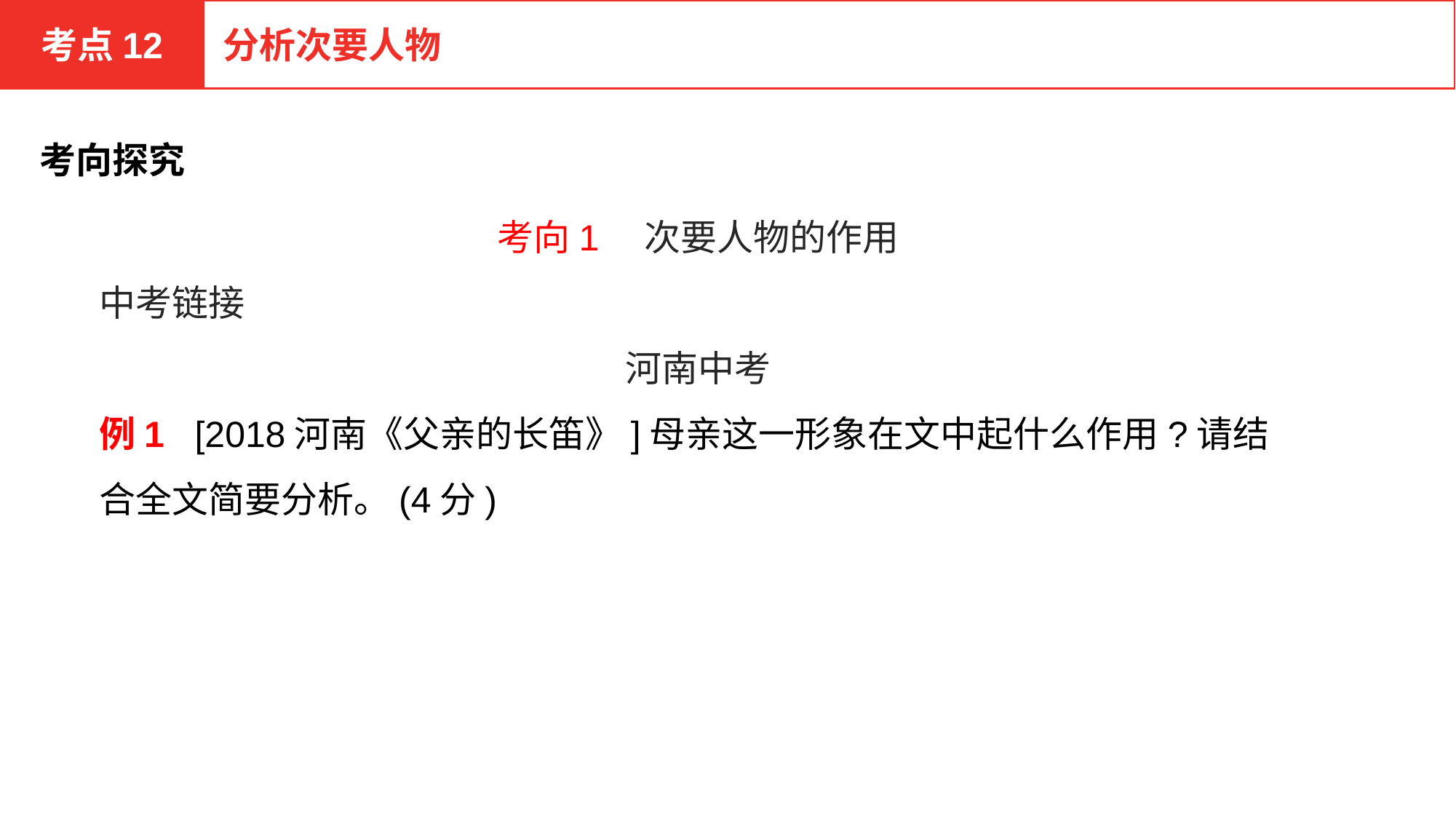

考点12
分析次要人物
考向探究
考向1　次要人物的作用
中考链接
河南中考
例1   [2018河南《父亲的长笛》]母亲这一形象在文中起什么作用?请结合全文简要分析。(4分)